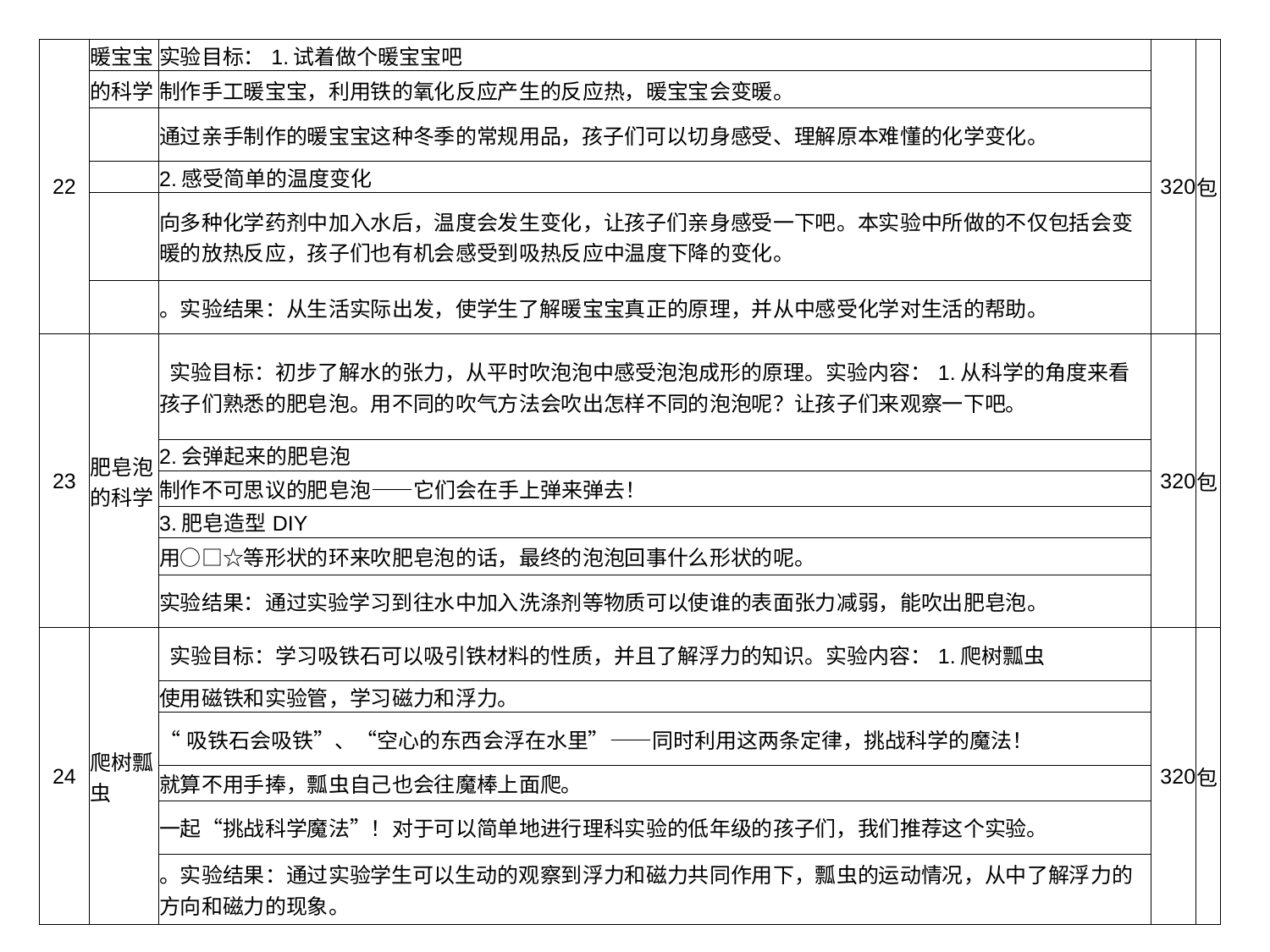

| 22 | 暖宝宝 | 实验目标：1.试着做个暖宝宝吧 | 320 | 包 |
| --- | --- | --- | --- | --- |
|  | 的科学 | 制作手工暖宝宝，利用铁的氧化反应产生的反应热，暖宝宝会变暖。 |  |  |
|  |  | 通过亲手制作的暖宝宝这种冬季的常规用品，孩子们可以切身感受、理解原本难懂的化学变化。 |  |  |
|  |  | 2.感受简单的温度变化 |  |  |
|  |  | 向多种化学药剂中加入水后，温度会发生变化，让孩子们亲身感受一下吧。本实验中所做的不仅包括会变暖的放热反应，孩子们也有机会感受到吸热反应中温度下降的变化。 |  |  |
|  |  | 。实验结果：从生活实际出发，使学生了解暖宝宝真正的原理，并从中感受化学对生活的帮助。 |  |  |
| 23 | 肥皂泡的科学 | 实验目标：初步了解水的张力，从平时吹泡泡中感受泡泡成形的原理。实验内容：1.从科学的角度来看孩子们熟悉的肥皂泡。用不同的吹气方法会吹出怎样不同的泡泡呢？让孩子们来观察一下吧。 | 320 | 包 |
|  |  | 2.会弹起来的肥皂泡 |  |  |
|  |  | 制作不可思议的肥皂泡——它们会在手上弹来弹去！ |  |  |
|  |  | 3.肥皂造型DIY |  |  |
|  |  | 用○□☆等形状的环来吹肥皂泡的话，最终的泡泡回事什么形状的呢。 |  |  |
|  |  | 实验结果：通过实验学习到往水中加入洗涤剂等物质可以使谁的表面张力减弱，能吹出肥皂泡。 |  |  |
| 24 | 爬树瓢虫 | 实验目标：学习吸铁石可以吸引铁材料的性质，并且了解浮力的知识。实验内容：1.爬树瓢虫 | 320 | 包 |
|  |  | 使用磁铁和实验管，学习磁力和浮力。 |  |  |
|  |  | “吸铁石会吸铁”、“空心的东西会浮在水里”——同时利用这两条定律，挑战科学的魔法！ |  |  |
|  |  | 就算不用手捧，瓢虫自己也会往魔棒上面爬。 |  |  |
|  |  | 一起“挑战科学魔法”！对于可以简单地进行理科实验的低年级的孩子们，我们推荐这个实验。 |  |  |
|  |  | 。实验结果：通过实验学生可以生动的观察到浮力和磁力共同作用下，瓢虫的运动情况，从中了解浮力的方向和磁力的现象。 |  |  |